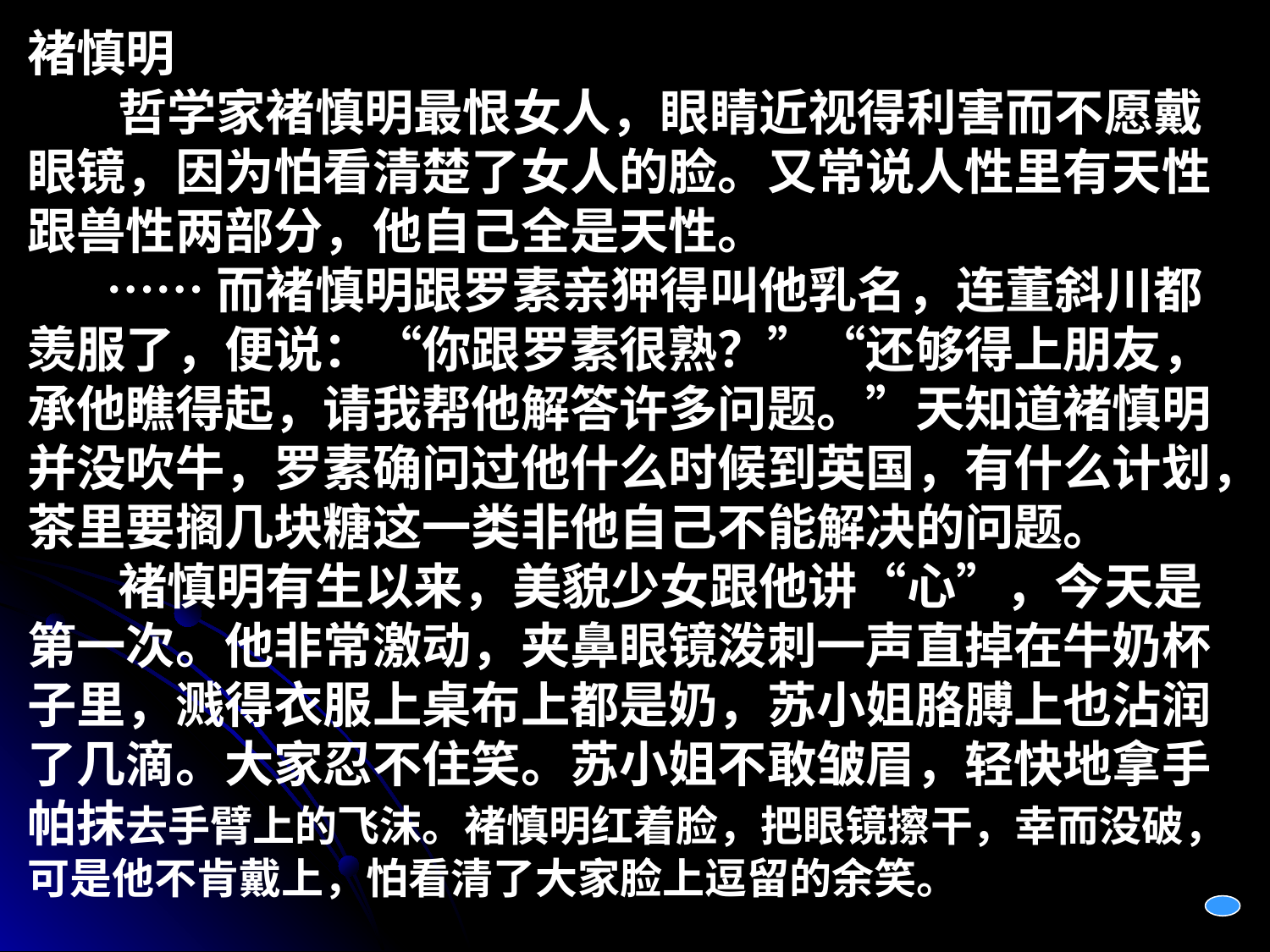

褚慎明
       哲学家褚慎明最恨女人，眼睛近视得利害而不愿戴眼镜，因为怕看清楚了女人的脸。又常说人性里有天性跟兽性两部分，他自己全是天性。
       ……而褚慎明跟罗素亲狎得叫他乳名，连董斜川都羡服了，便说：“你跟罗素很熟？”“还够得上朋友，承他瞧得起，请我帮他解答许多问题。”天知道褚慎明并没吹牛，罗素确问过他什么时候到英国，有什么计划，茶里要搁几块糖这一类非他自己不能解决的问题。
       褚慎明有生以来，美貌少女跟他讲“心”，今天是第一次。他非常激动，夹鼻眼镜泼刺一声直掉在牛奶杯子里，溅得衣服上桌布上都是奶，苏小姐胳膊上也沾润了几滴。大家忍不住笑。苏小姐不敢皱眉，轻快地拿手帕抹去手臂上的飞沫。褚慎明红着脸，把眼镜擦干，幸而没破，可是他不肯戴上，怕看清了大家脸上逗留的余笑。